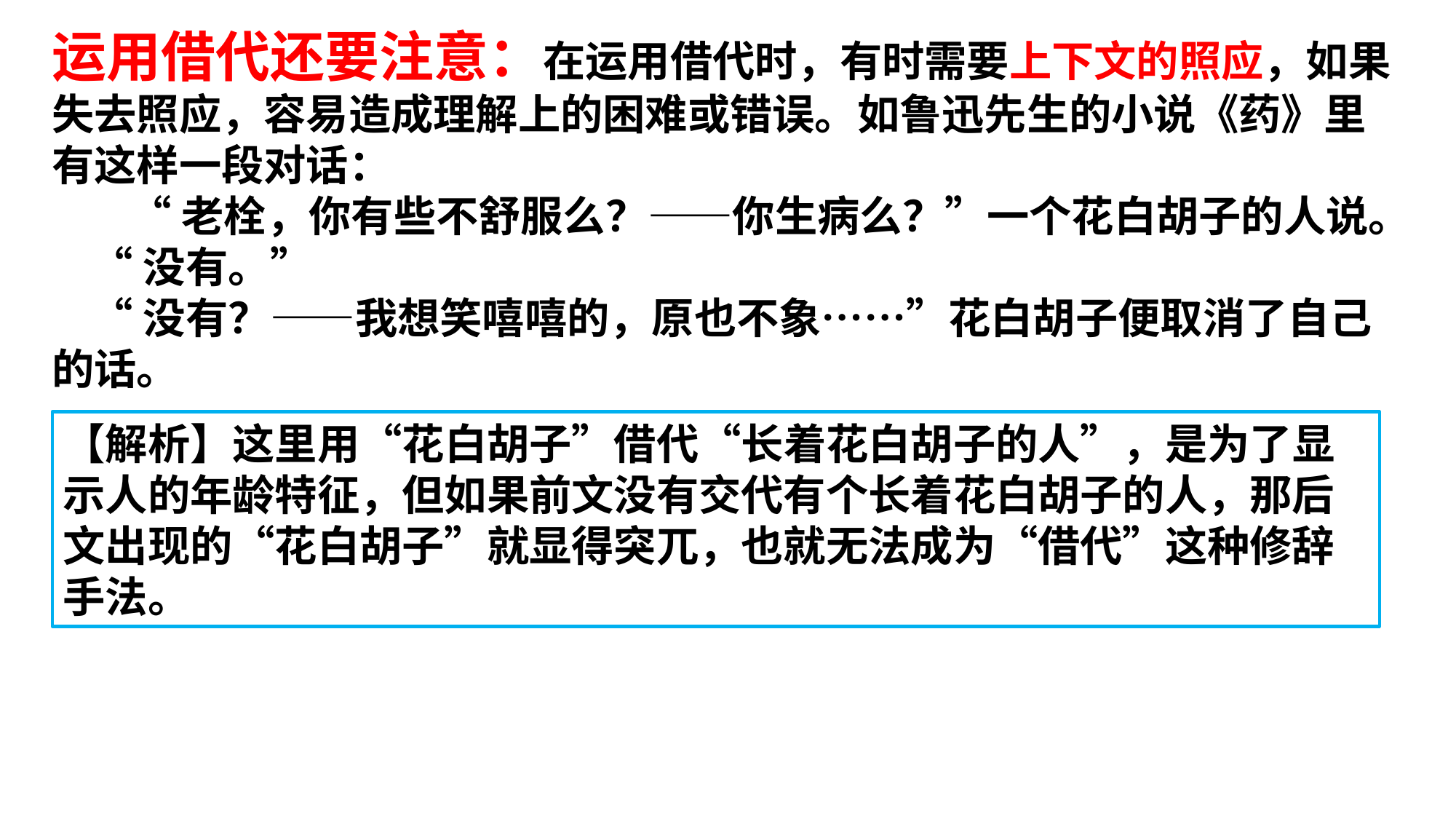

运用借代还要注意：在运用借代时，有时需要上下文的照应，如果失去照应，容易造成理解上的困难或错误。如鲁迅先生的小说《药》里有这样一段对话：
        “老栓，你有些不舒服么？——你生病么？”一个花白胡子的人说。
    “没有。”
    “没有？——我想笑嘻嘻的，原也不象……”花白胡子便取消了自己的话。
【解析】这里用“花白胡子”借代“长着花白胡子的人”，是为了显示人的年龄特征，但如果前文没有交代有个长着花白胡子的人，那后文出现的“花白胡子”就显得突兀，也就无法成为“借代”这种修辞手法。